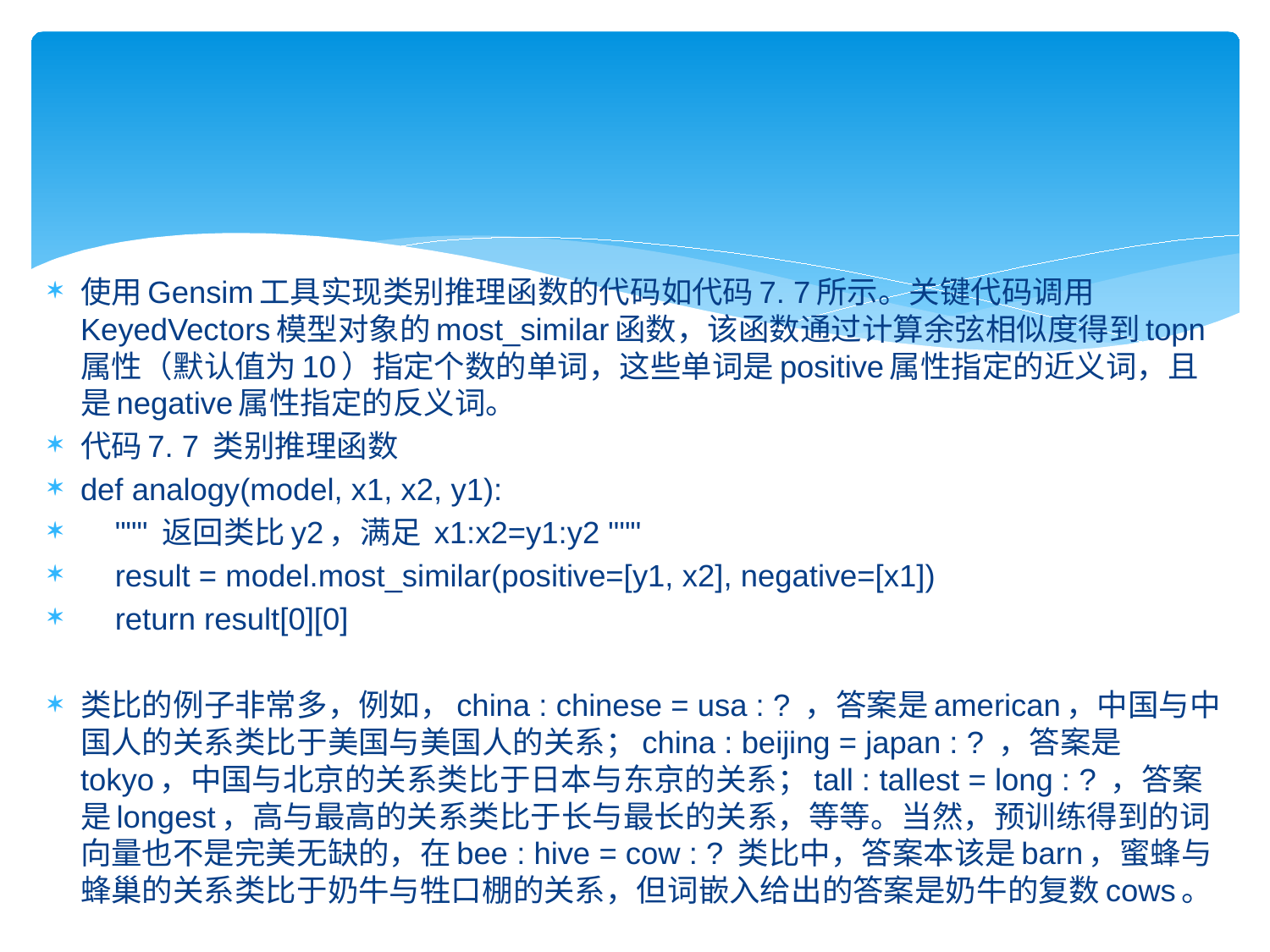

使用Gensim工具实现类别推理函数的代码如代码7. 7所示。关键代码调用KeyedVectors模型对象的most_similar函数，该函数通过计算余弦相似度得到topn属性（默认值为10）指定个数的单词，这些单词是positive属性指定的近义词，且是negative属性指定的反义词。
代码7. 7 类别推理函数
def analogy(model, x1, x2, y1):
    """ 返回类比y2，满足 x1:x2=y1:y2 """
    result = model.most_similar(positive=[y1, x2], negative=[x1])
    return result[0][0]

类比的例子非常多，例如，china : chinese = usa : ? ，答案是american，中国与中国人的关系类比于美国与美国人的关系；china : beijing = japan : ? ，答案是tokyo，中国与北京的关系类比于日本与东京的关系；tall : tallest = long : ? ，答案是longest，高与最高的关系类比于长与最长的关系，等等。当然，预训练得到的词向量也不是完美无缺的，在bee : hive = cow : ? 类比中，答案本该是barn，蜜蜂与蜂巢的关系类比于奶牛与牲口棚的关系，但词嵌入给出的答案是奶牛的复数cows。